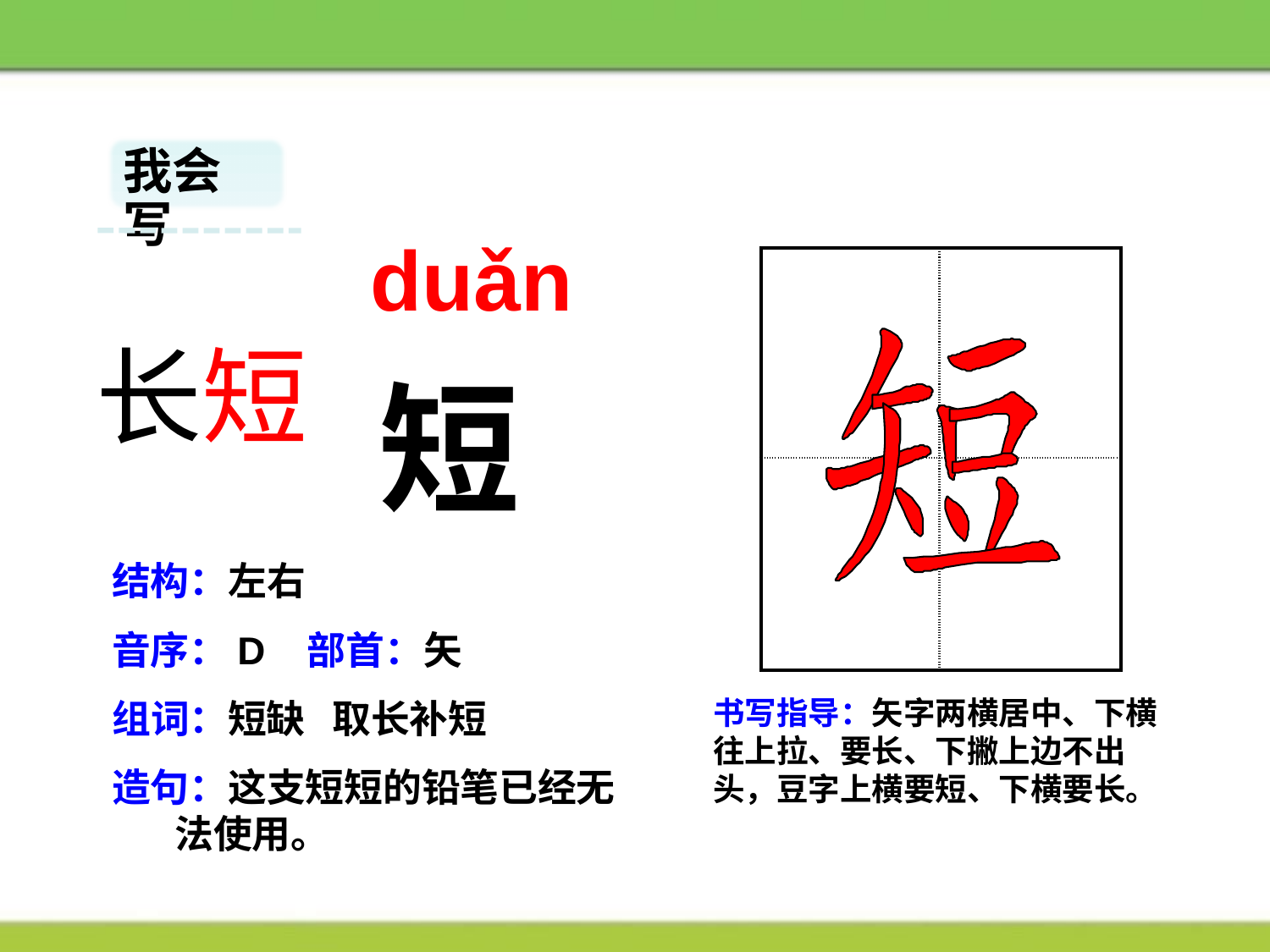

我会写

duǎn
|  |  |
| --- | --- |
|  |  |
长短

短

结构：左右
音序：D   部首：矢
书写指导：矢字两横居中、下横往上拉、要长、下撇上边不出头，豆字上横要短、下横要长。
组词：短缺   取长补短
造句：这支短短的铅笔已经无
      法使用。